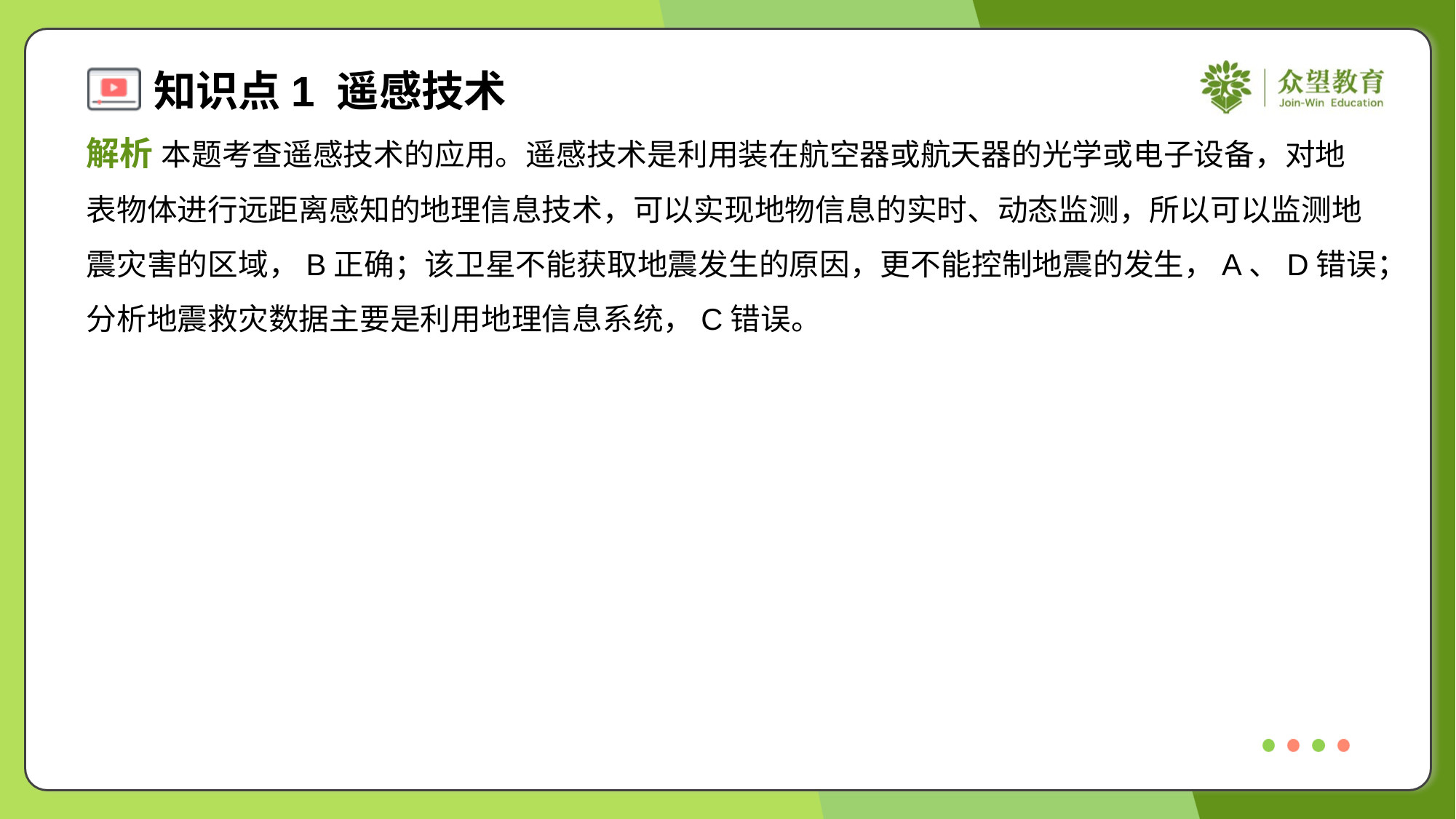

解析 本题考查遥感技术的应用。遥感技术是利用装在航空器或航天器的光学或电子设备，对地
表物体进行远距离感知的地理信息技术，可以实现地物信息的实时、动态监测，所以可以监测地
震灾害的区域，B正确；该卫星不能获取地震发生的原因，更不能控制地震的发生，A、D错误；
分析地震救灾数据主要是利用地理信息系统，C错误。